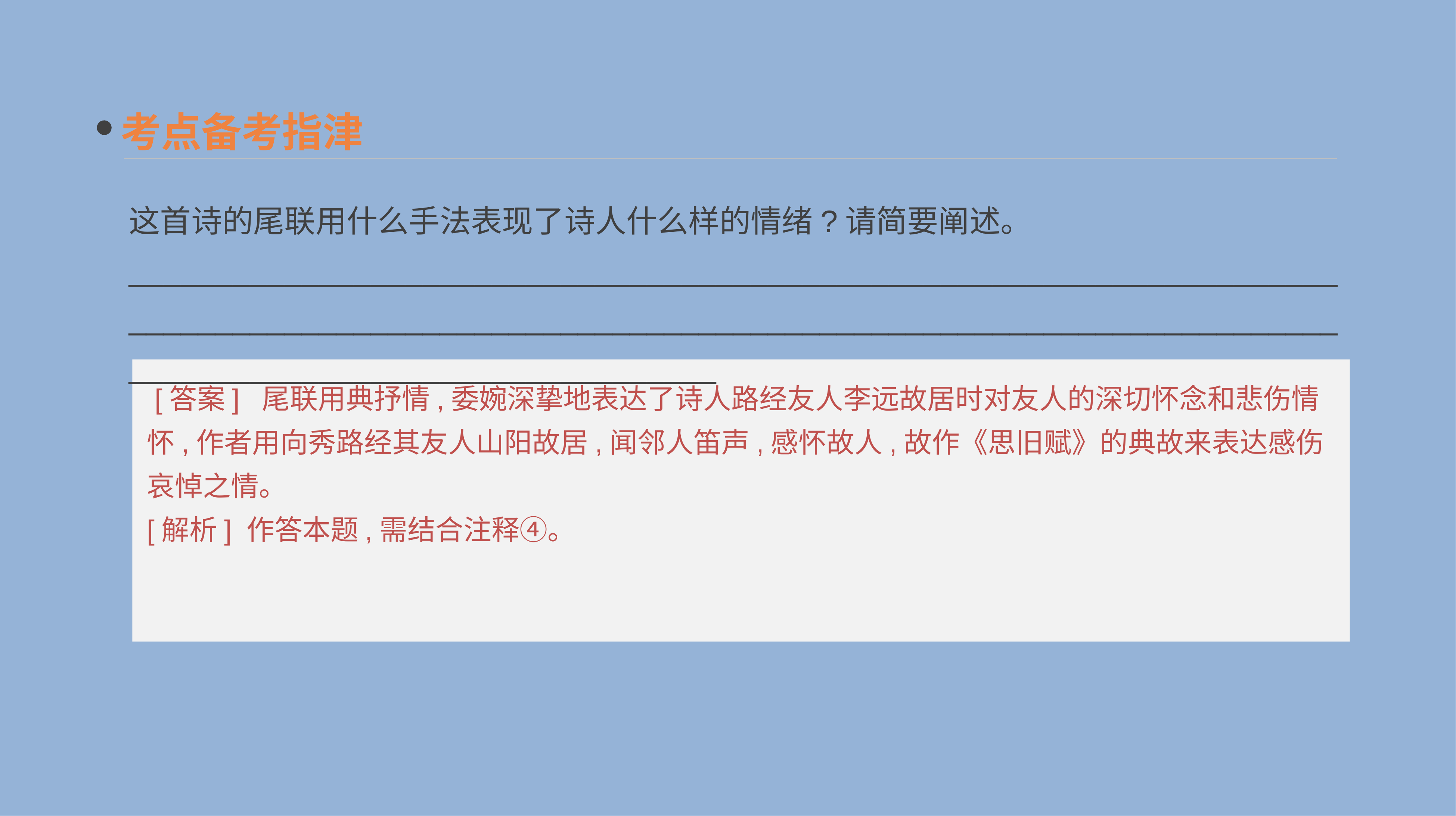

考点备考指津

这首诗的尾联用什么手法表现了诗人什么样的情绪?请简要阐述。
______________________________________________________________________________________________________________________________________________________________________________

 [答案]  尾联用典抒情,委婉深挚地表达了诗人路经友人李远故居时对友人的深切怀念和悲伤情怀,作者用向秀路经其友人山阳故居,闻邻人笛声,感怀故人,故作《思旧赋》的典故来表达感伤哀悼之情。
[解析] 作答本题,需结合注释④。